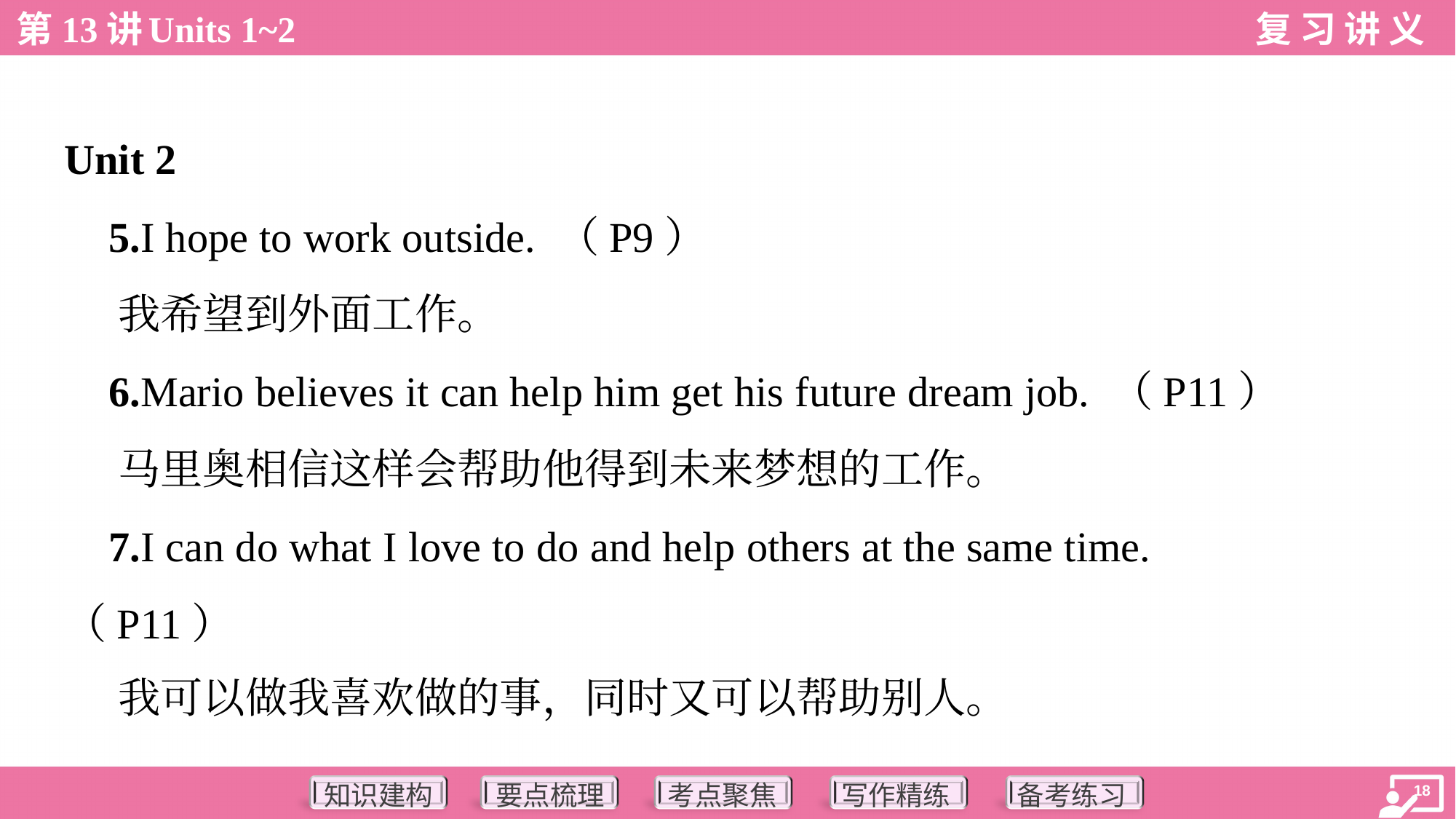

Unit 2
    5.I hope to work outside. （P9）
    我希望到外面工作。
    6.Mario believes it can help him get his future dream job. （P11）
    马里奥相信这样会帮助他得到未来梦想的工作。
    7.I can do what I love to do and help others at the same time.
（P11）
    我可以做我喜欢做的事，同时又可以帮助别人。